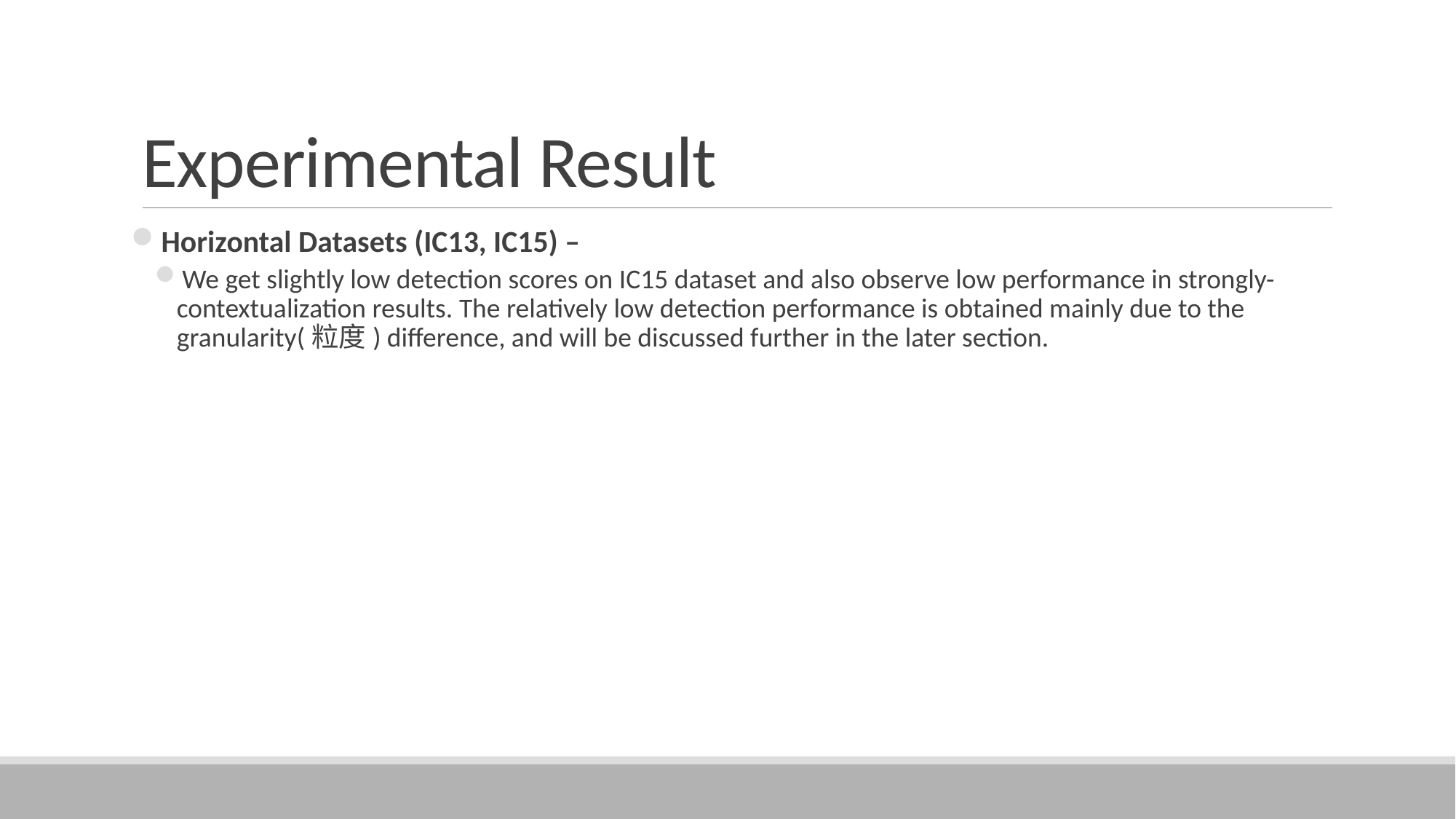

# Experimental Result
Horizontal Datasets (IC13, IC15) –
We get slightly low detection scores on IC15 dataset and also observe low performance in strongly-contextualization results. The relatively low detection performance is obtained mainly due to the granularity(粒度) diﬀerence, and will be discussed further in the later section.